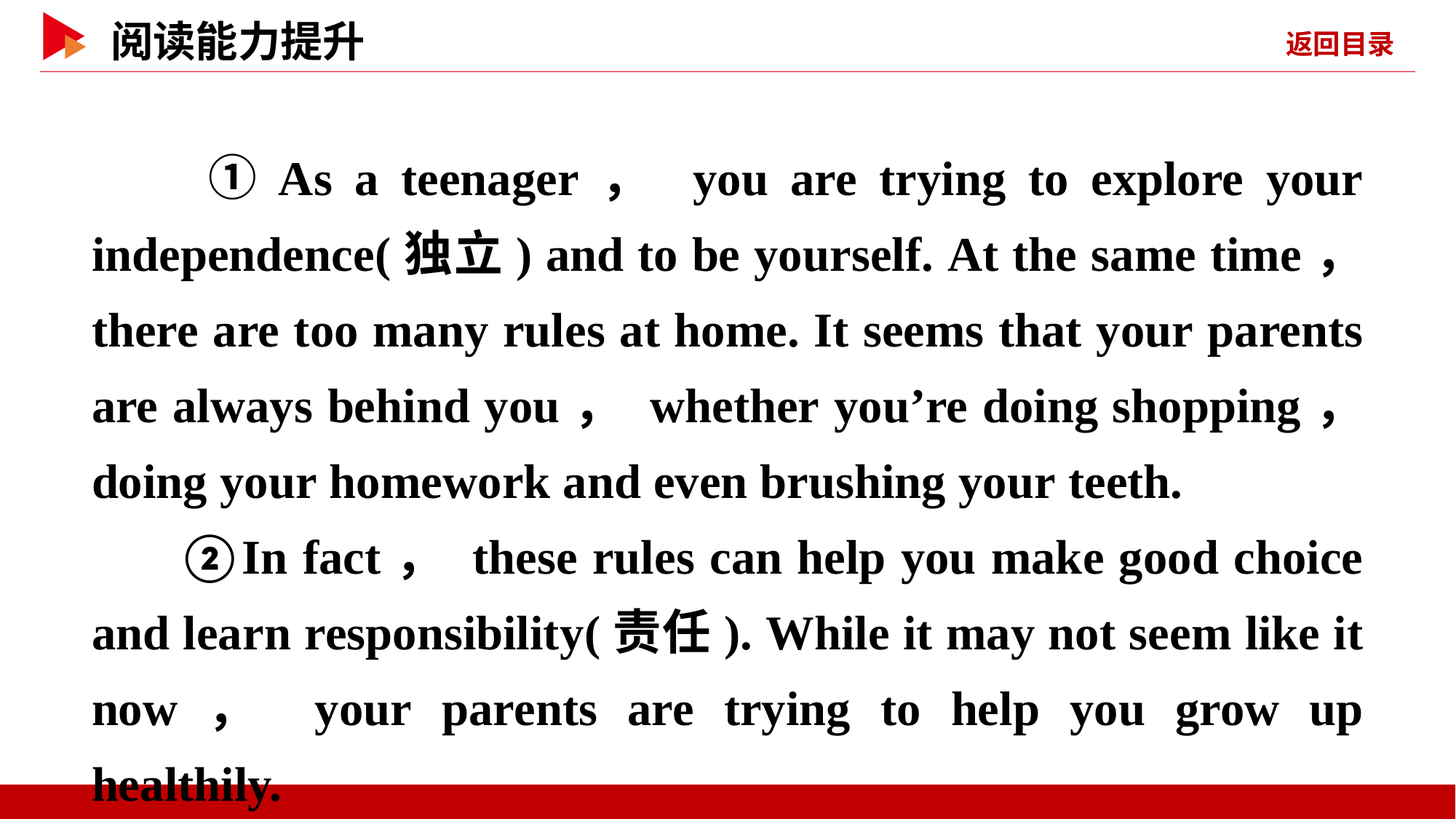

①As a teenager， you are trying to explore your independence(独立) and to be yourself. At the same time， there are too many rules at home. It seems that your parents are always behind you， whether you’re doing shopping， doing your homework and even brushing your teeth.
②In fact， these rules can help you make good choice and learn responsibility(责任). While it may not seem like it now， your parents are trying to help you grow up healthily.